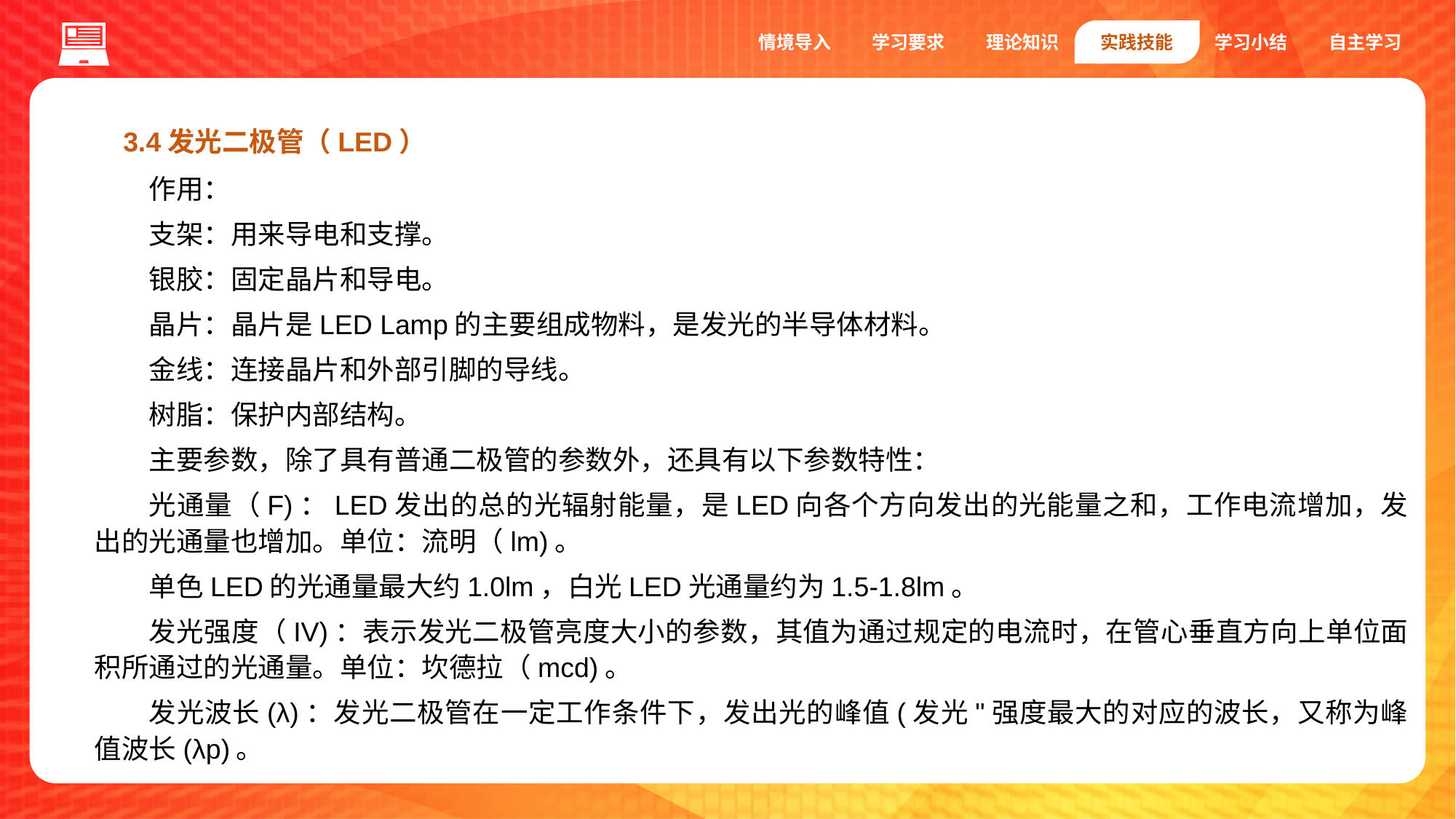

情境导入
学习要求
理论知识
实践技能
学习小结
自主学习

3.4发光二极管（LED）
作用：
支架：用来导电和支撑。
银胶：固定晶片和导电。
晶片：晶片是LED Lamp的主要组成物料，是发光的半导体材料。
金线：连接晶片和外部引脚的导线。
树脂：保护内部结构。
主要参数，除了具有普通二极管的参数外，还具有以下参数特性：
光通量（F)：LED发出的总的光辐射能量，是LED向各个方向发出的光能量之和，工作电流增加，发出的光通量也增加。单位：流明（lm)。
单色LED的光通量最大约1.0lm，白光LED光通量约为1.5-1.8lm。
发光强度（IV)：表示发光二极管亮度大小的参数，其值为通过规定的电流时，在管心垂直方向上单位面积所通过的光通量。单位：坎德拉（mcd)。
发光波长(λ)：发光二极管在一定工作条件下，发出光的峰值(发光"强度最大的对应的波长，又称为峰值波长(λp)。